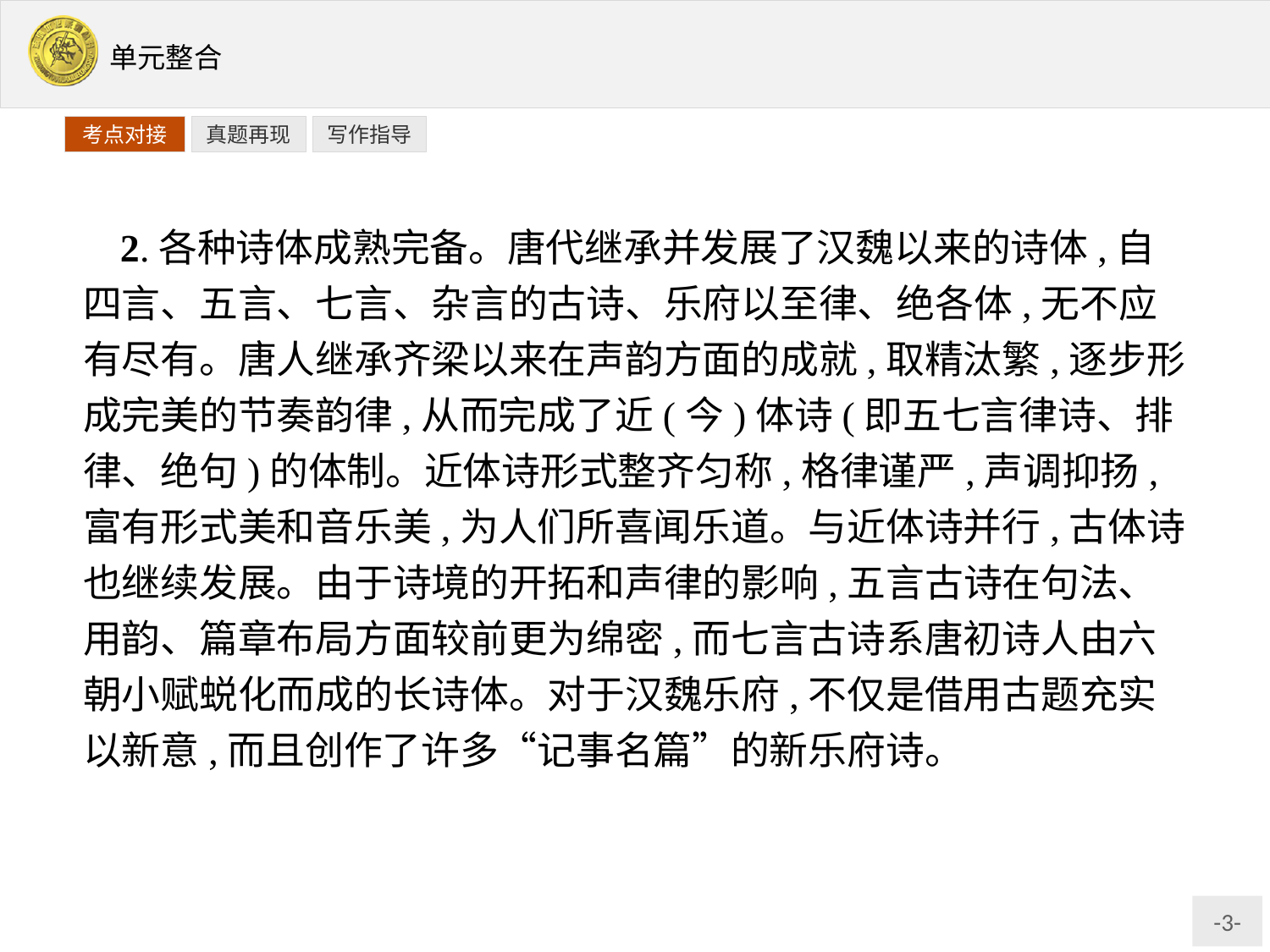

写作指导
考点对接
真题再现
2.各种诗体成熟完备。唐代继承并发展了汉魏以来的诗体,自四言、五言、七言、杂言的古诗、乐府以至律、绝各体,无不应有尽有。唐人继承齐梁以来在声韵方面的成就,取精汰繁,逐步形成完美的节奏韵律,从而完成了近(今)体诗(即五七言律诗、排律、绝句)的体制。近体诗形式整齐匀称,格律谨严,声调抑扬,富有形式美和音乐美,为人们所喜闻乐道。与近体诗并行,古体诗也继续发展。由于诗境的开拓和声律的影响,五言古诗在句法、用韵、篇章布局方面较前更为绵密,而七言古诗系唐初诗人由六朝小赋蜕化而成的长诗体。对于汉魏乐府,不仅是借用古题充实以新意,而且创作了许多“记事名篇”的新乐府诗。